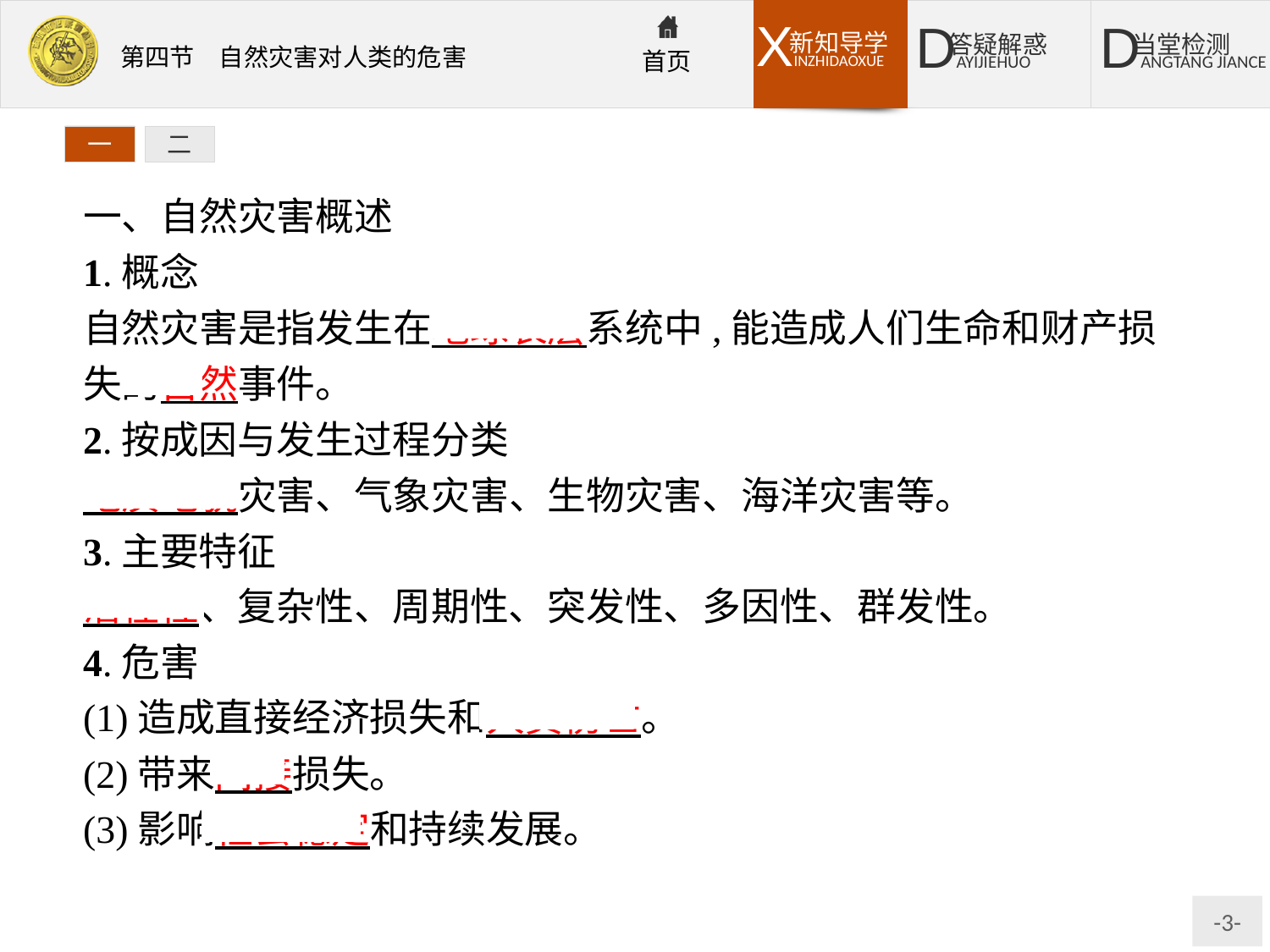

一
二
一、自然灾害概述
1.概念
自然灾害是指发生在地球表层系统中,能造成人们生命和财产损失的自然事件。
2.按成因与发生过程分类
地质地貌灾害、气象灾害、生物灾害、海洋灾害等。
3.主要特征
潜在性、复杂性、周期性、突发性、多因性、群发性。

4.危害
(1)造成直接经济损失和人员伤亡。
(2)带来间接损失。
(3)影响社会稳定和持续发展。